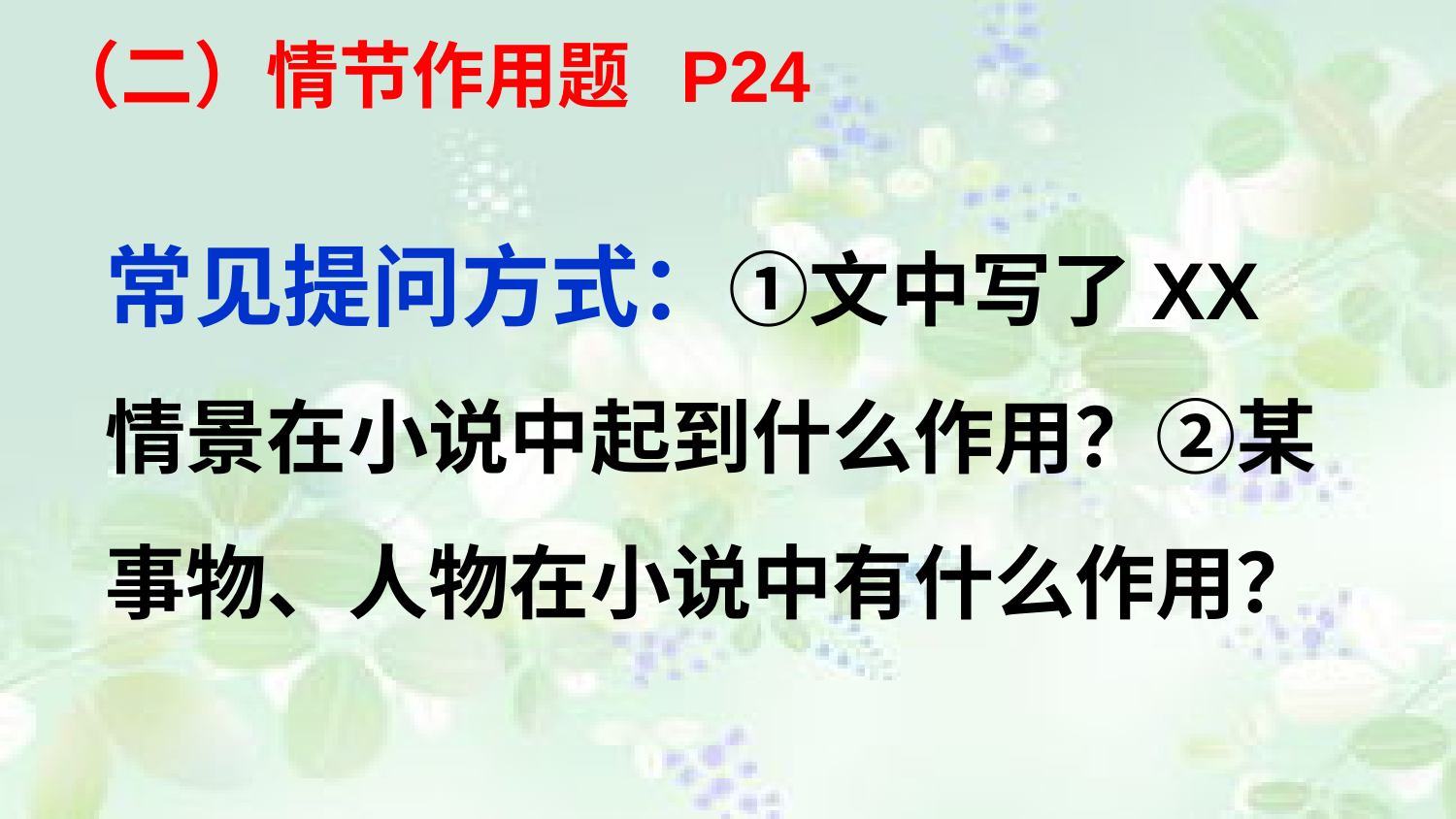

（二）情节作用题  P24
常见提问方式：①文中写了XX情景在小说中起到什么作用？②某事物、人物在小说中有什么作用？